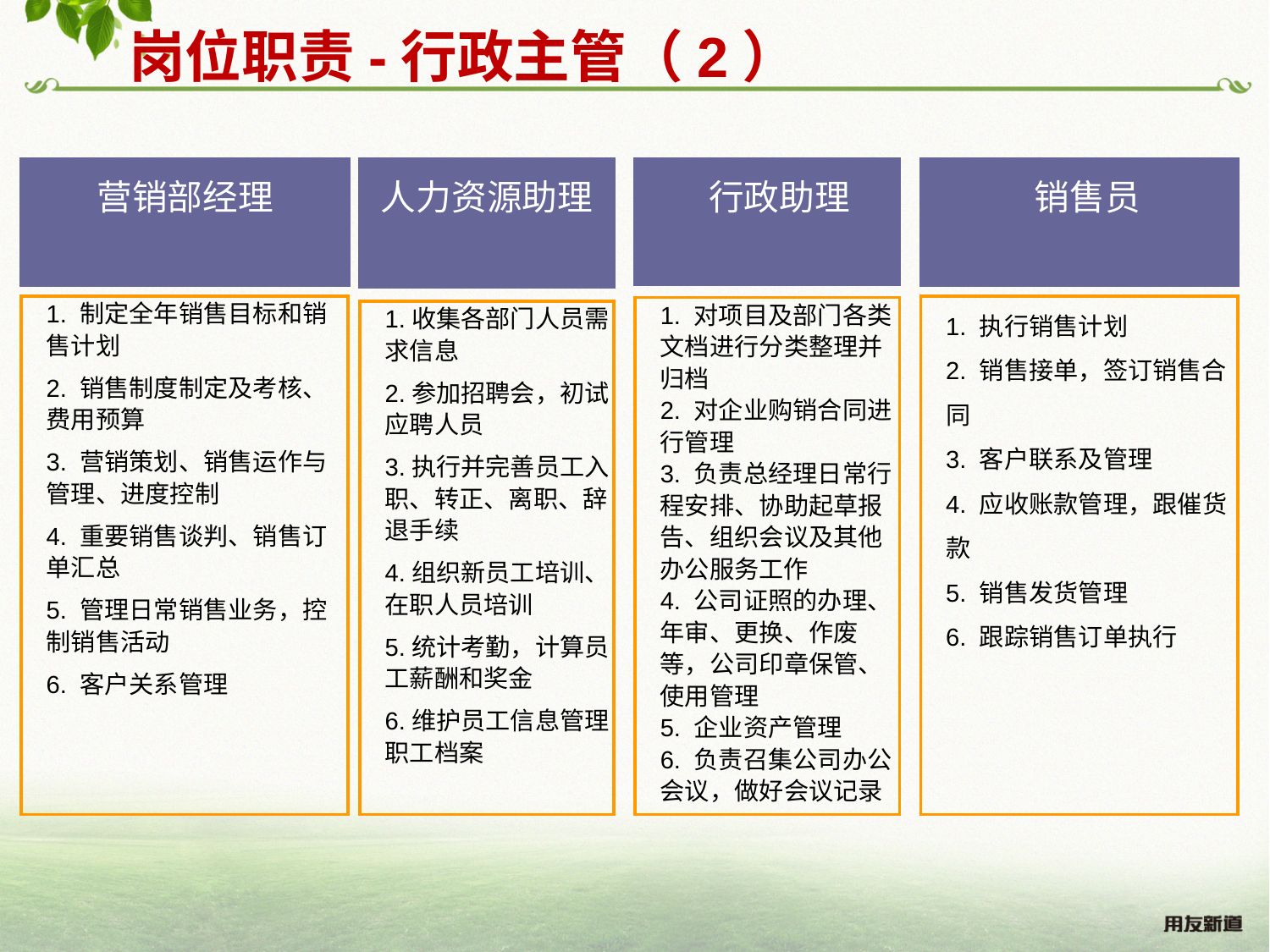

岗位职责-行政主管（2）
营销部经理
人力资源助理
1.收集各部门人员需求信息
2.参加招聘会，初试应聘人员
3.执行并完善员工入职、转正、离职、辞退手续
4.组织新员工培训、在职人员培训
5.统计考勤，计算员工薪酬和奖金
6.维护员工信息管理职工档案
  行政助理
1. 对项目及部门各类文档进行分类整理并归档
2. 对企业购销合同进行管理
3. 负责总经理日常行程安排、协助起草报告、组织会议及其他办公服务工作
4. 公司证照的办理、年审、更换、作废等，公司印章保管、使用管理
5. 企业资产管理
6. 负责召集公司办公会议，做好会议记录
 销售员
1. 制定全年销售目标和销售计划
2. 销售制度制定及考核、费用预算
3. 营销策划、销售运作与管理、进度控制
4. 重要销售谈判、销售订单汇总
5. 管理日常销售业务，控制销售活动
6. 客户关系管理
1. 执行销售计划
2. 销售接单，签订销售合同
3. 客户联系及管理
4. 应收账款管理，跟催货款
5. 销售发货管理
6. 跟踪销售订单执行